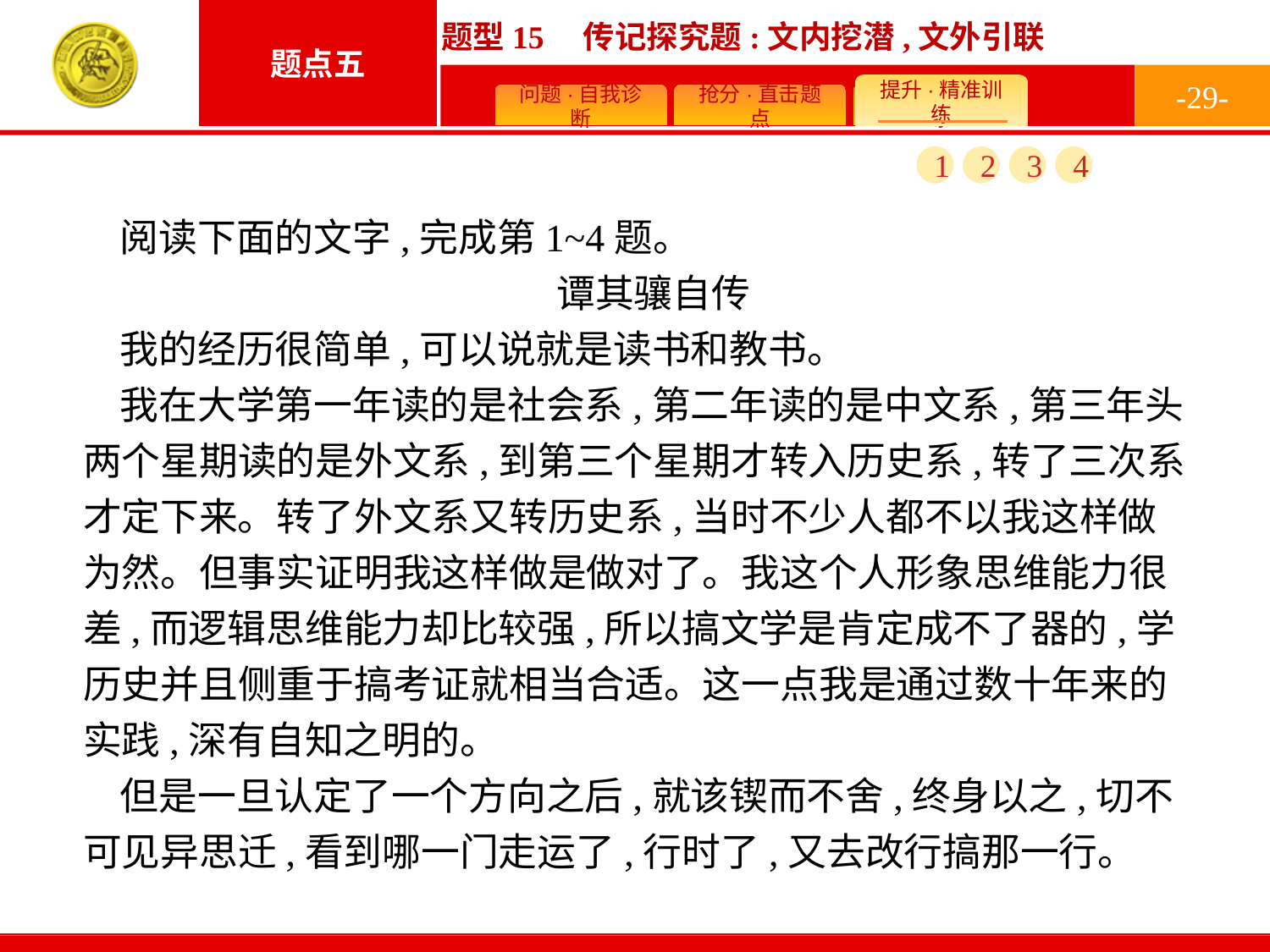

-29-
1
2
3
4
阅读下面的文字,完成第1~4题。
谭其骧自传
我的经历很简单,可以说就是读书和教书。
我在大学第一年读的是社会系,第二年读的是中文系,第三年头两个星期读的是外文系,到第三个星期才转入历史系,转了三次系才定下来。转了外文系又转历史系,当时不少人都不以我这样做为然。但事实证明我这样做是做对了。我这个人形象思维能力很差,而逻辑思维能力却比较强,所以搞文学是肯定成不了器的,学历史并且侧重于搞考证就相当合适。这一点我是通过数十年来的实践,深有自知之明的。
但是一旦认定了一个方向之后,就该锲而不舍,终身以之,切不可见异思迁,看到哪一门走运了,行时了,又去改行搞那一行。